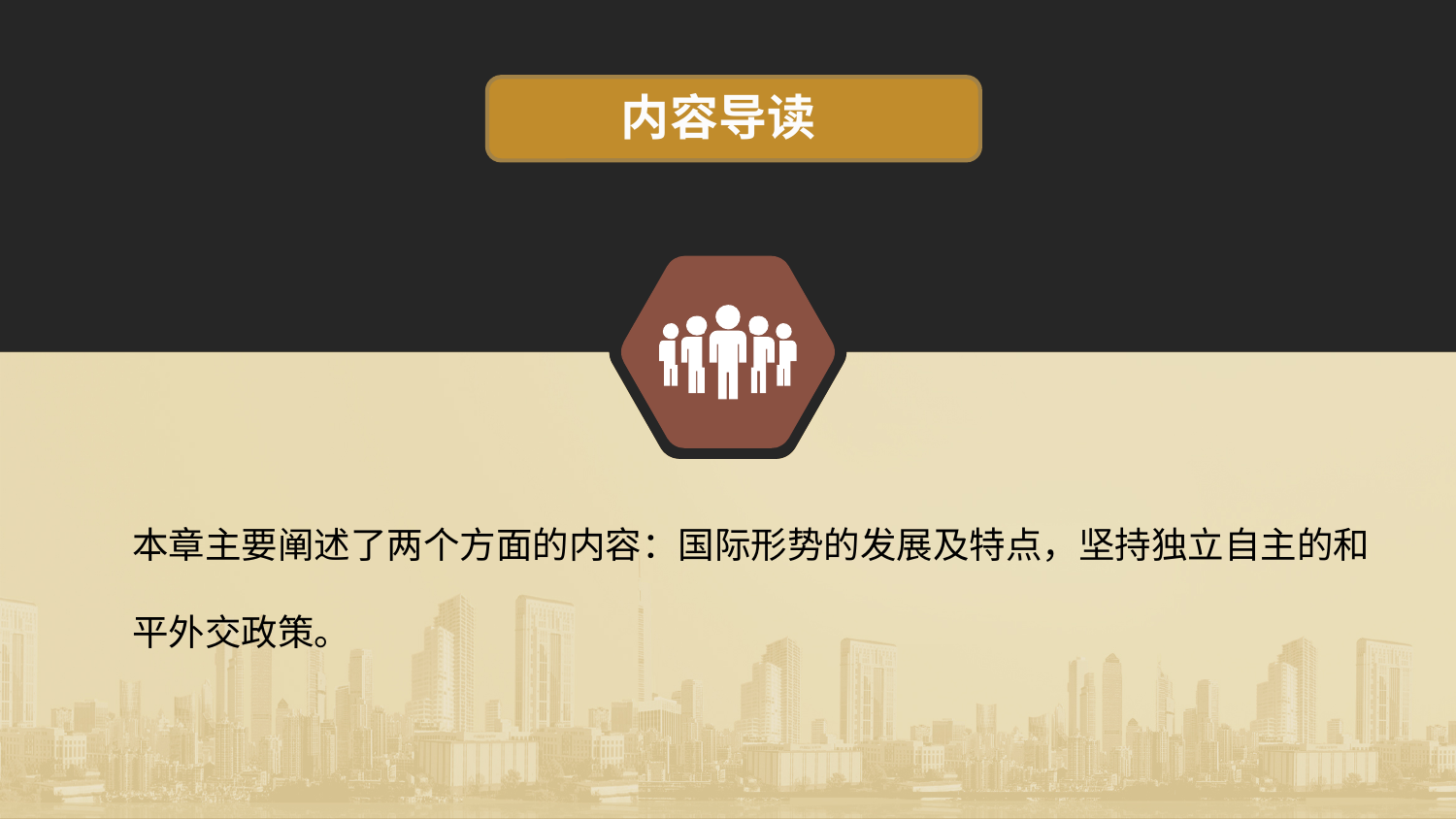

内容导读

本章主要阐述了两个方面的内容：国际形势的发展及特点，坚持独立自主的和平外交政策。